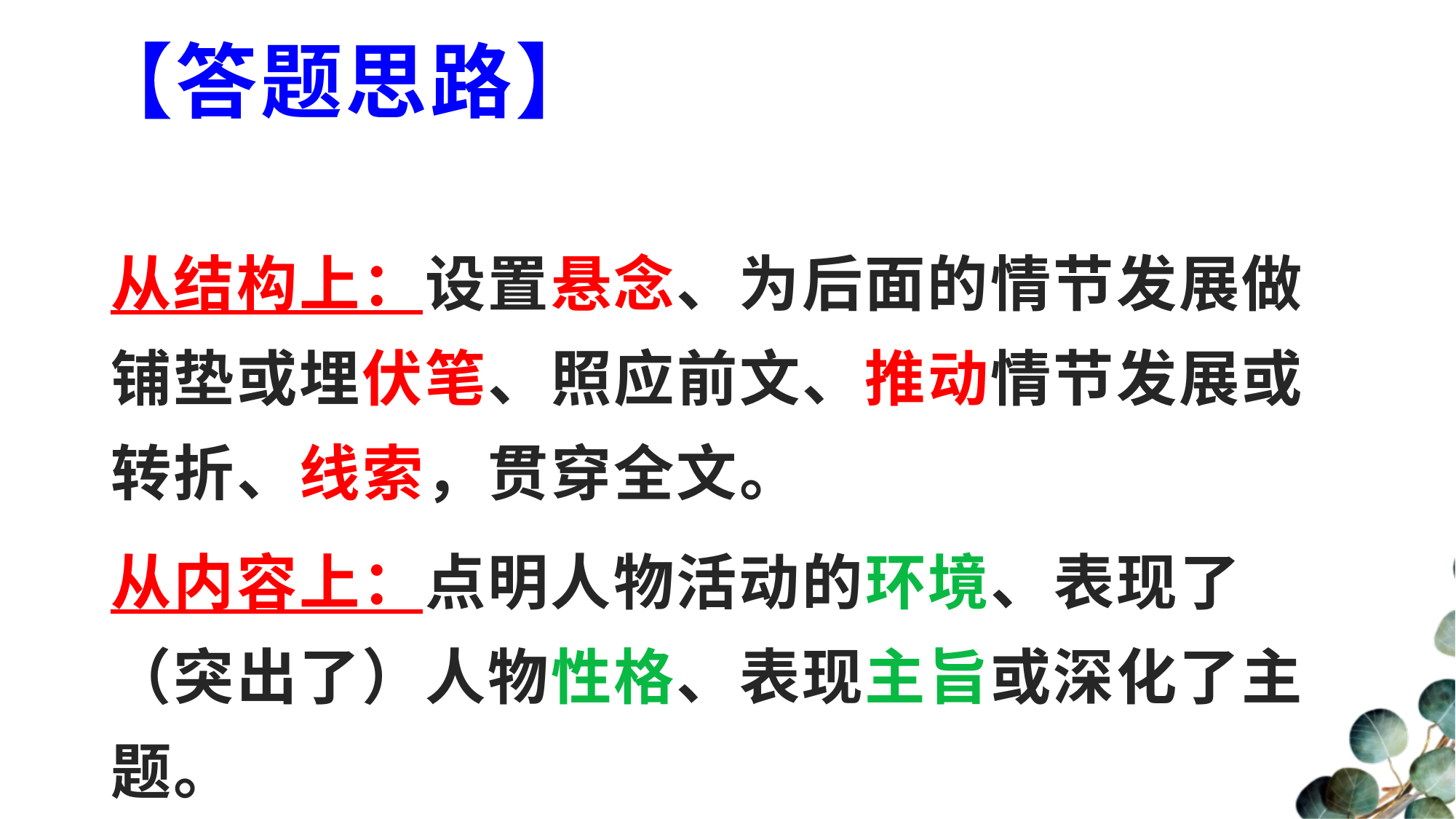

# 【答题思路】
从结构上：设置悬念、为后面的情节发展做铺垫或埋伏笔、照应前文、推动情节发展或转折、线索，贯穿全文。
从内容上：点明人物活动的环境、表现了（突出了）人物性格、表现主旨或深化了主题。